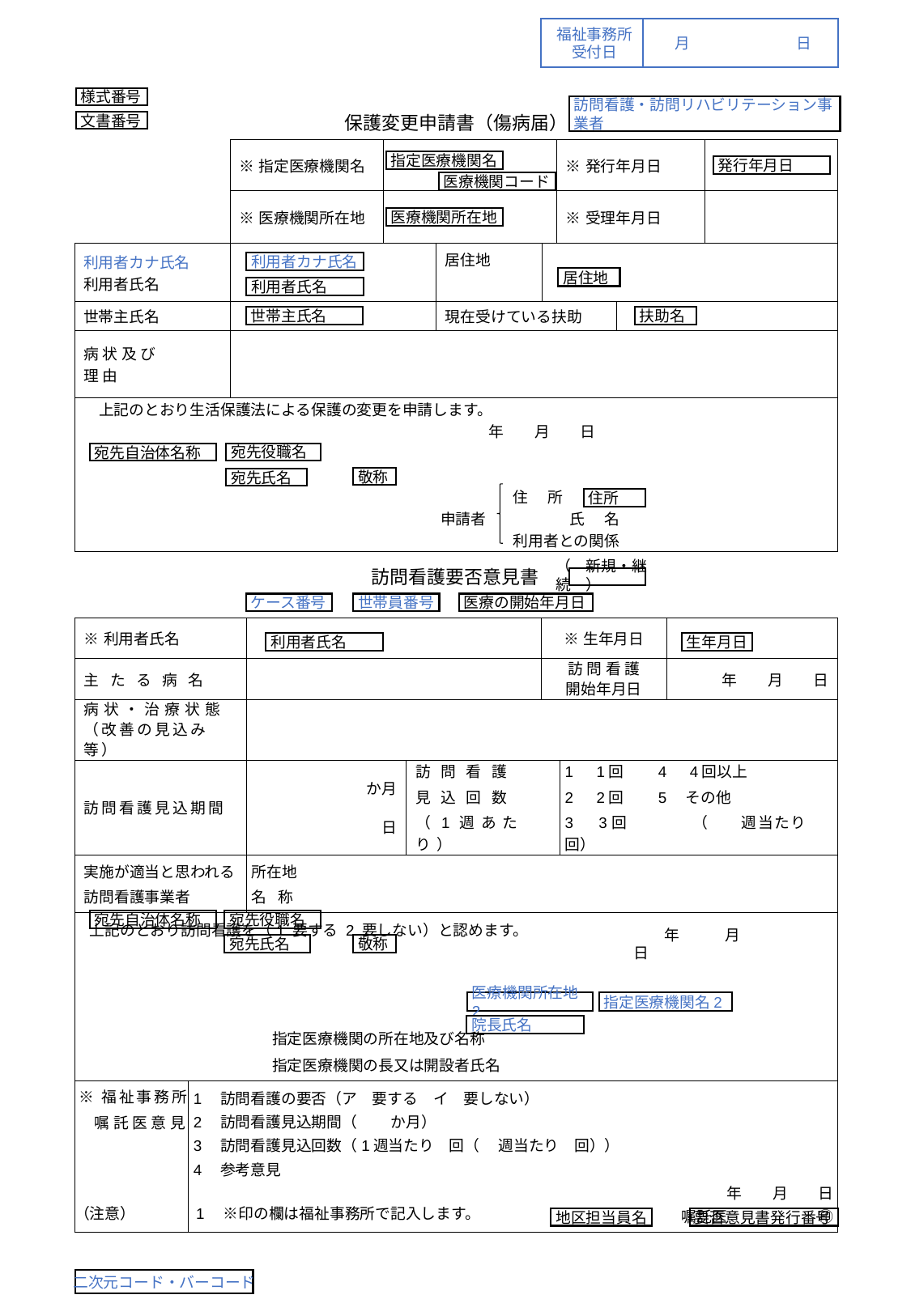

福祉事務所
受付日
月	日
様式番号
訪問看護・訪問リハビリテーション事業者
保護変更申請書（傷病届）
文書番号
|  | ※指定医療機関名 |  |  |  | ※発行年月日 |  |  |
| --- | --- | --- | --- | --- | --- | --- | --- |
|  | ※医療機関所在地 |  |  |  | ※受理年月日 |  |  |
| 利用者カナ氏名 利用者氏名 |  |  | 居住地 |  |  |  |  |
| 世帯主氏名 |  |  | 現在受けている扶助 |  |  |  |  |
| 病状及び 理由 |  |  |  |  |  |  |  |
| 上記のとおり生活保護法による保護の変更を申請します。 年　　月　　日 　 住所 申請者 氏名 利用者との関係 |  |  |  |  |  |  |  |
指定医療機関名
発行年月日
医療機関コード
医療機関所在地
利用者カナ氏名
居住地
利用者氏名
世帯主氏名
扶助名
宛先役職名
宛先自治体名称
敬称
宛先氏名

住所
訪問看護要否意見書
（　新規・継続　）

ケース番号
世帯員番号
医療の開始年月日
| ※利用者氏名 |  |  |  | ※生年月日 |  |  |
| --- | --- | --- | --- | --- | --- | --- |
| 主 た る 病 名 |  |  |  | 訪問看護 開始年月日 |  | 年　　月　　日 |
| 病状・治療状態 （改善の見込み等） |  |  |  |  |  |  |
| 訪問看護見込期間 |  | か月 日 | 訪問看護 見込回数 （1週あたり） |  | 1　1回　　4　4回以上 2　2回　　5　その他 3　3回　　　　（　　週当たり　　回） |  |
| 実施が適当と思われる 訪問看護事業者 |  | 所在地 名称 |  |  |  |  |
| 上記のとおり訪問看護を（1 要する 2 要しない）と認めます。 　 　　　　　　　　　　　　指定医療機関の所在地及び名称 　　　　　　　　　　　　指定医療機関の長又は開設者氏名 |  |  |  |  |  |  |
| ※福祉事務所 　嘱託医意見 | 1　訪問看護の要否（ア　要する　イ　要しない） 2　訪問看護見込期間（ 　　か月） 3　訪問看護見込回数（1週当たり　回（　 週当たり　回）） 4　参考意見 年　　月　　日 嘱託医　　　　　　㊞ |  |  |  |  |  |
利用者氏名
生年月日
宛先自治体名称
宛先役職名
宛先氏名
敬称
　　　　年　　　月　　　日
医療機関所在地2
指定医療機関名2
院長氏名
（注意）	1　※印の欄は福祉事務所で記入します。
地区担当員名
要否意見書発行番号
二次元コード・バーコード